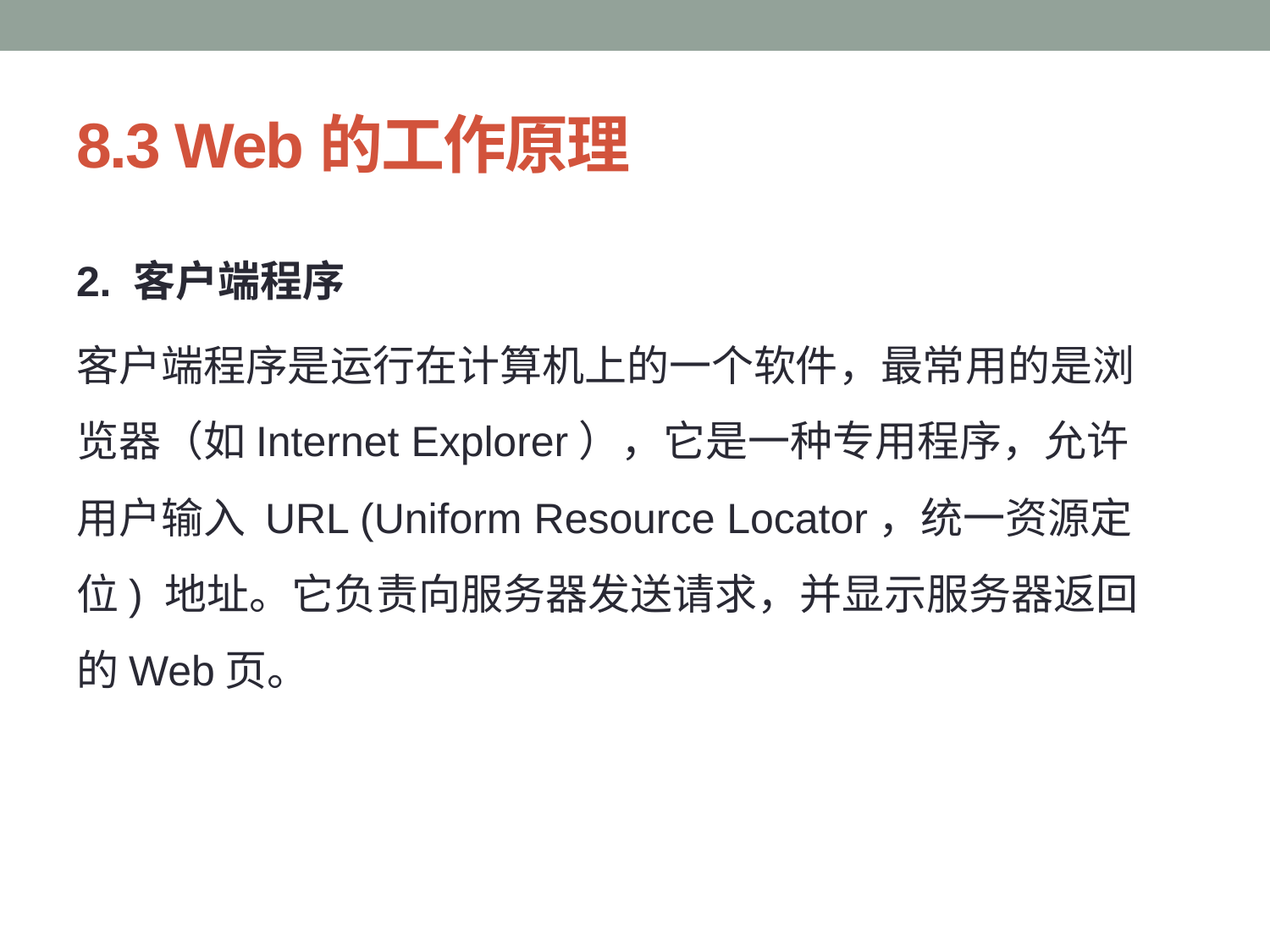

# 8.3 Web的工作原理
2. 客户端程序
客户端程序是运行在计算机上的一个软件，最常用的是浏览器（如Internet Explorer），它是一种专用程序，允许用户输入 URL (Uniform Resource Locator，统一资源定位) 地址。它负责向服务器发送请求，并显示服务器返回的Web页。